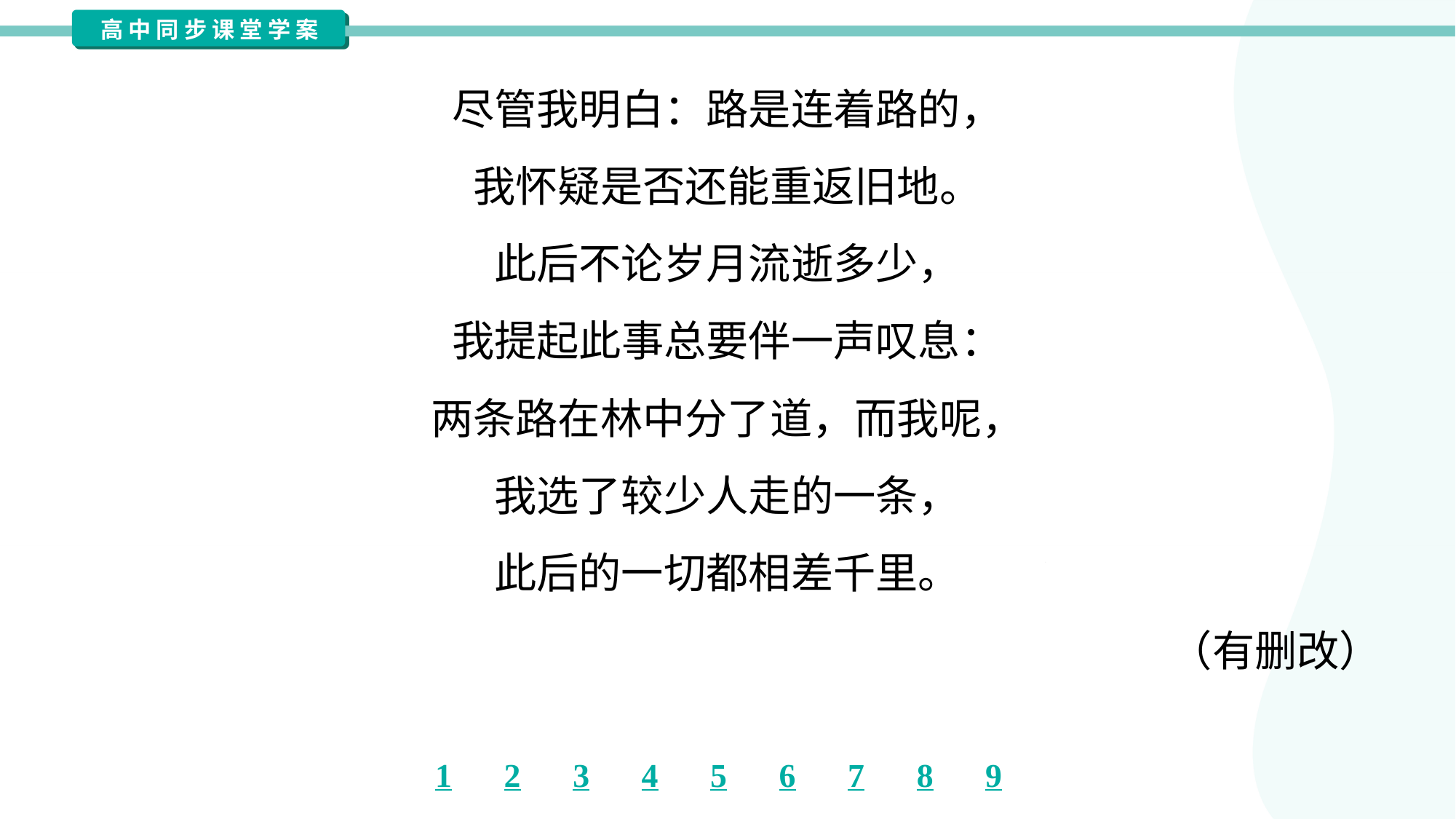

尽管我明白：路是连着路的，
我怀疑是否还能重返旧地。
此后不论岁月流逝多少，
我提起此事总要伴一声叹息：
两条路在林中分了道，而我呢，
我选了较少人走的一条，
此后的一切都相差千里。
（有删改）